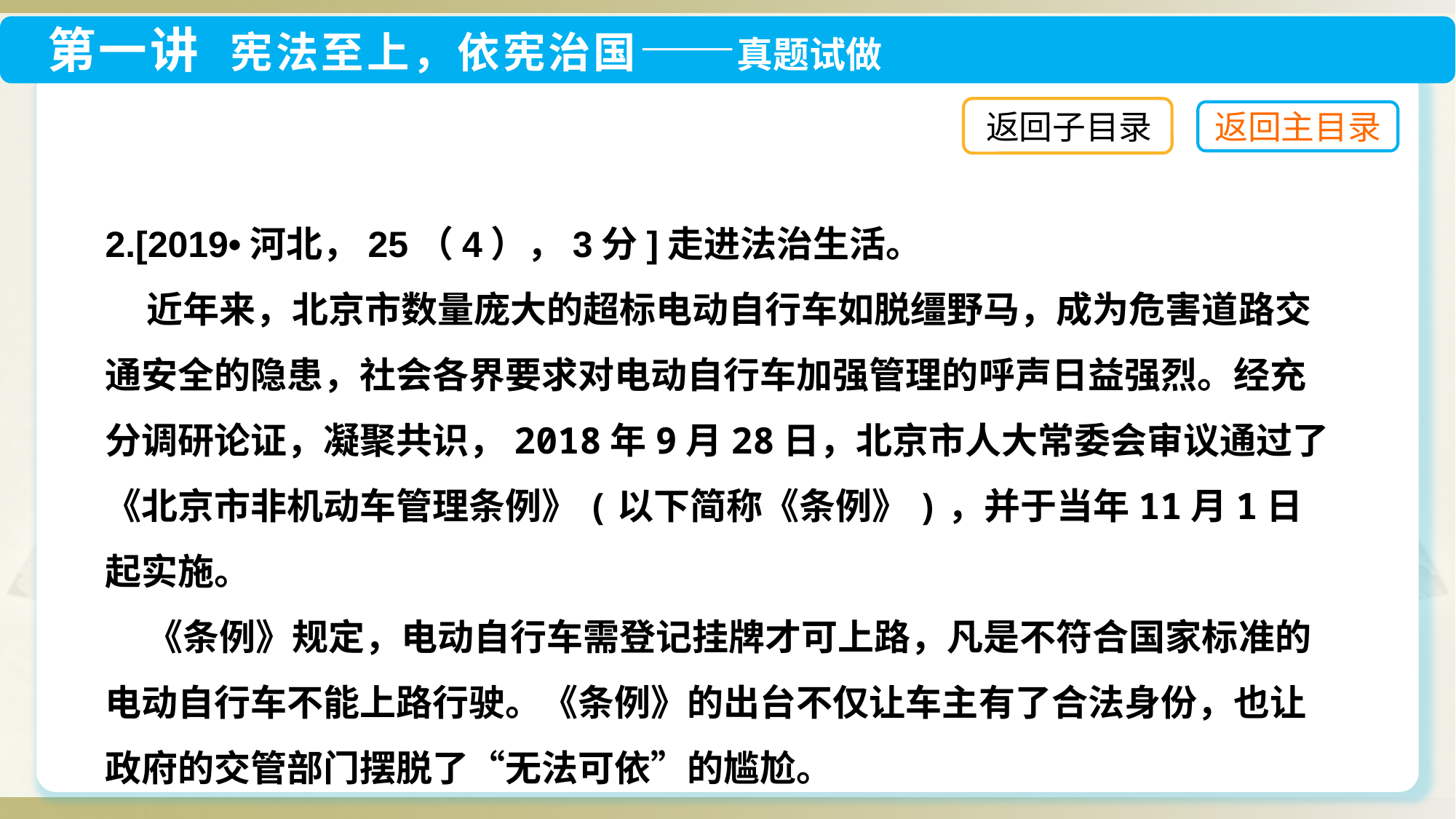

返回子目录

2.[2019•河北，25（4），3分]走进法治生活。
    近年来，北京市数量庞大的超标电动自行车如脱缰野马，成为危害道路交通安全的隐患，社会各界要求对电动自行车加强管理的呼声日益强烈。经充分调研论证，凝聚共识，2018年9月28日，北京市人大常委会审议通过了《北京市非机动车管理条例》(以下简称《条例》)，并于当年11月1日起实施。
    《条例》规定，电动自行车需登记挂牌才可上路，凡是不符合国家标准的电动自行车不能上路行驶。《条例》的出台不仅让车主有了合法身份，也让政府的交管部门摆脱了“无法可依”的尴尬。